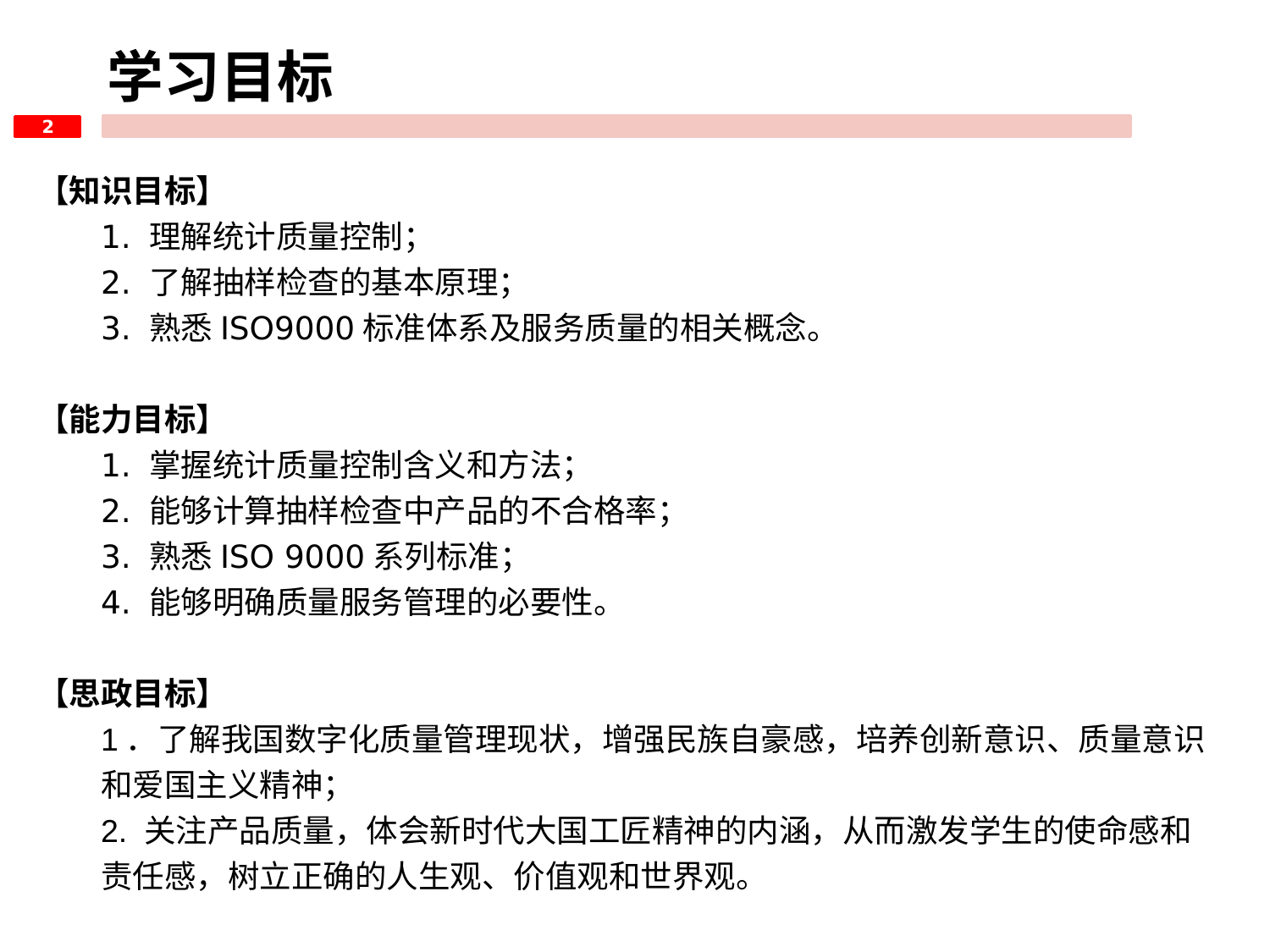

学习目标
2
【知识目标】
1. 理解统计质量控制；
2. 了解抽样检查的基本原理；
3. 熟悉ISO9000标准体系及服务质量的相关概念。

【能力目标】
1. 掌握统计质量控制含义和方法；
2. 能够计算抽样检查中产品的不合格率；
3. 熟悉ISO 9000系列标准；
4. 能够明确质量服务管理的必要性。

【思政目标】
1．了解我国数字化质量管理现状，增强民族自豪感，培养创新意识、质量意识和爱国主义精神；
2. 关注产品质量，体会新时代大国工匠精神的内涵，从而激发学生的使命感和责任感，树立正确的人生观、价值观和世界观。